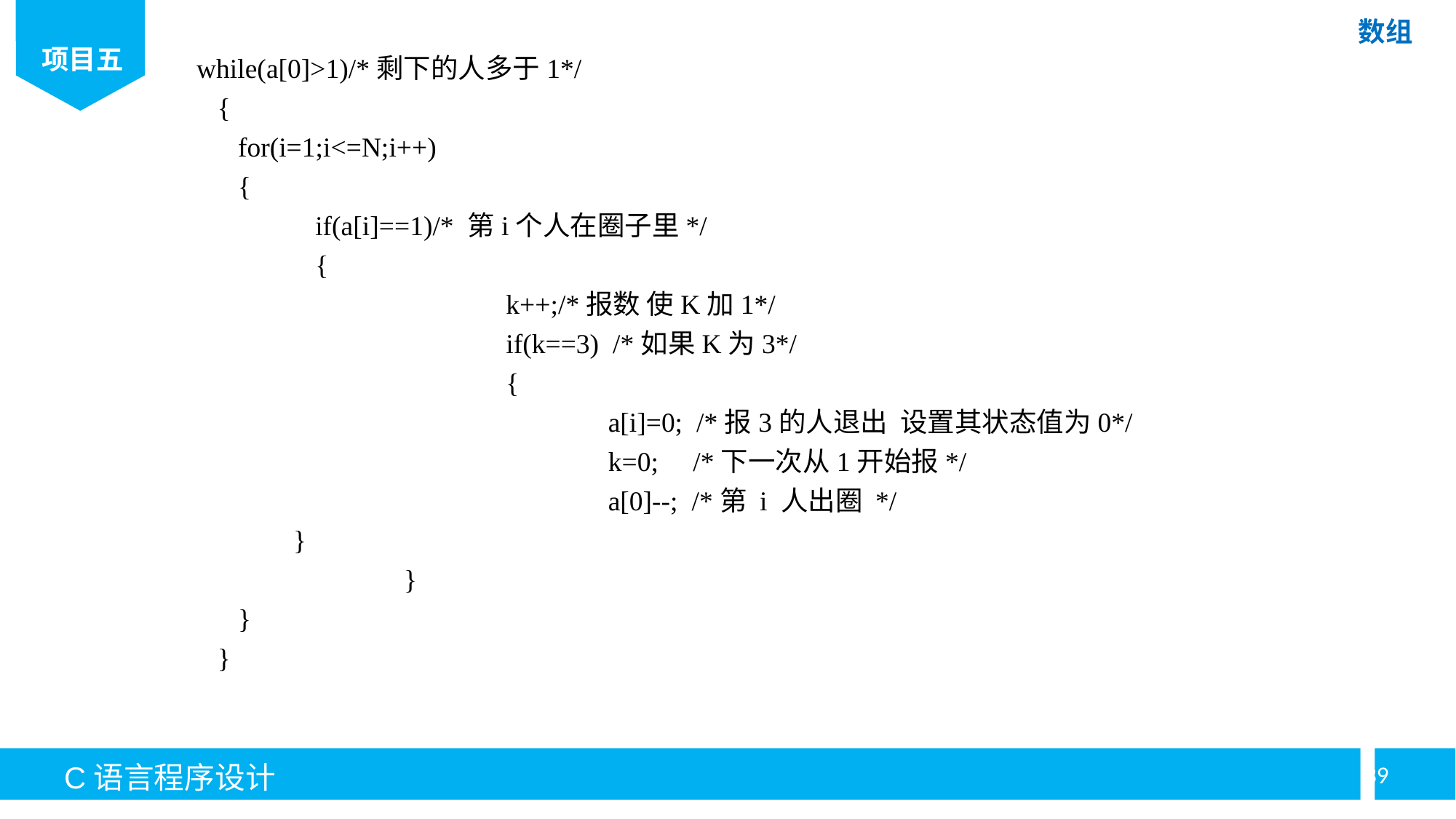

while(a[0]>1)/*剩下的人多于1*/
   {
      for(i=1;i<=N;i++)
      {
	      if(a[i]==1)/* 第i个人在圈子里*/
	      {
			  k++;/*报数 使K加1*/
			  if(k==3)  /*如果K为3*/
			  {
				 a[i]=0;  /*报3的人退出  设置其状态值为0*/
				 k=0;     /*下一次从1开始报*/
				 a[0]--;  /*第 i 人出圈 */
              }
		   }
      }
   }